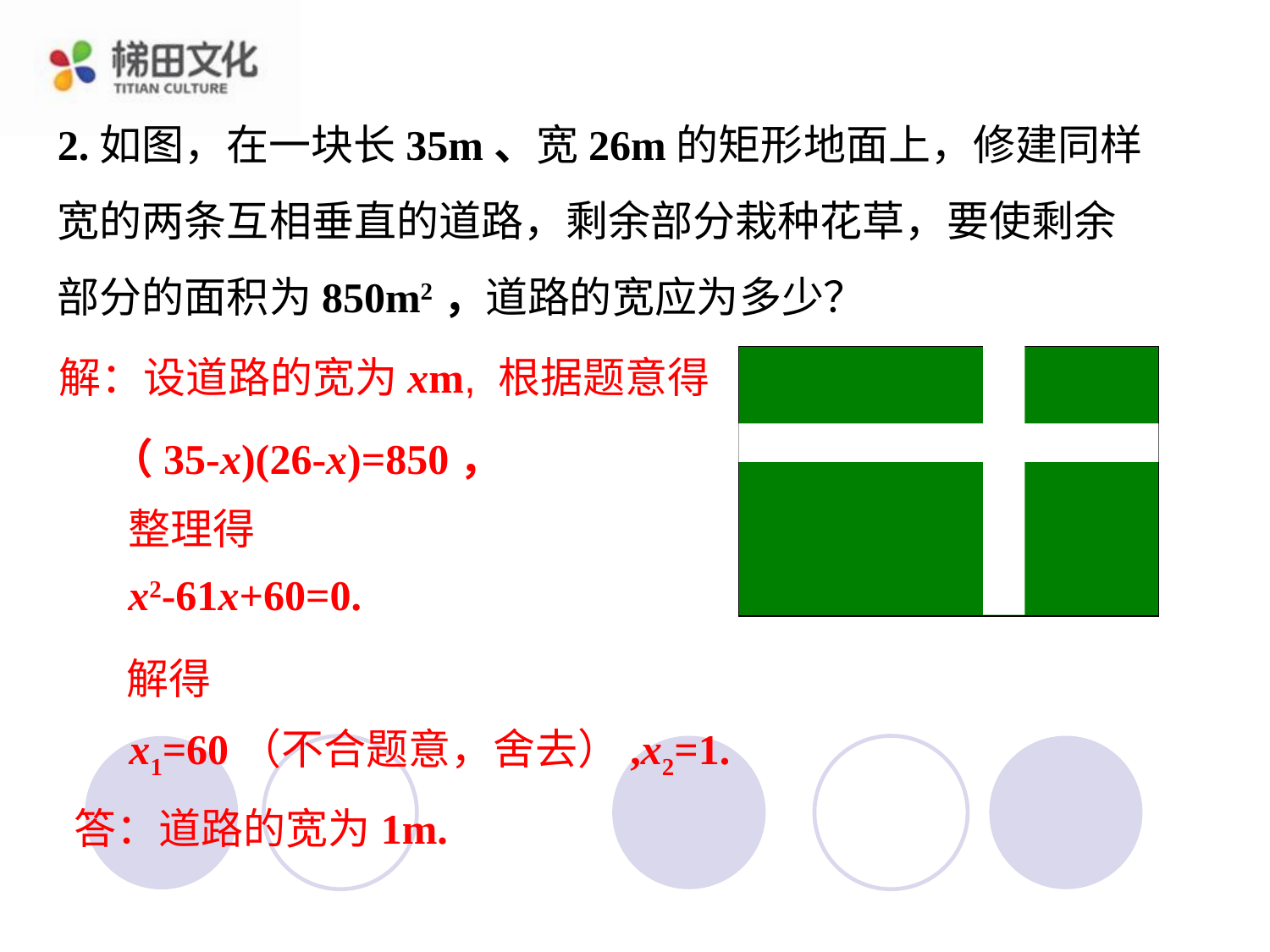

2.如图，在一块长35m、宽26m的矩形地面上，修建同样宽的两条互相垂直的道路，剩余部分栽种花草，要使剩余部分的面积为850m2，道路的宽应为多少？
解：设道路的宽为xm, 根据题意得

（35-x)(26-x)=850，
整理得
x2-61x+60=0.
解得
x1=60（不合题意，舍去）,x2=1.
答：道路的宽为1m.